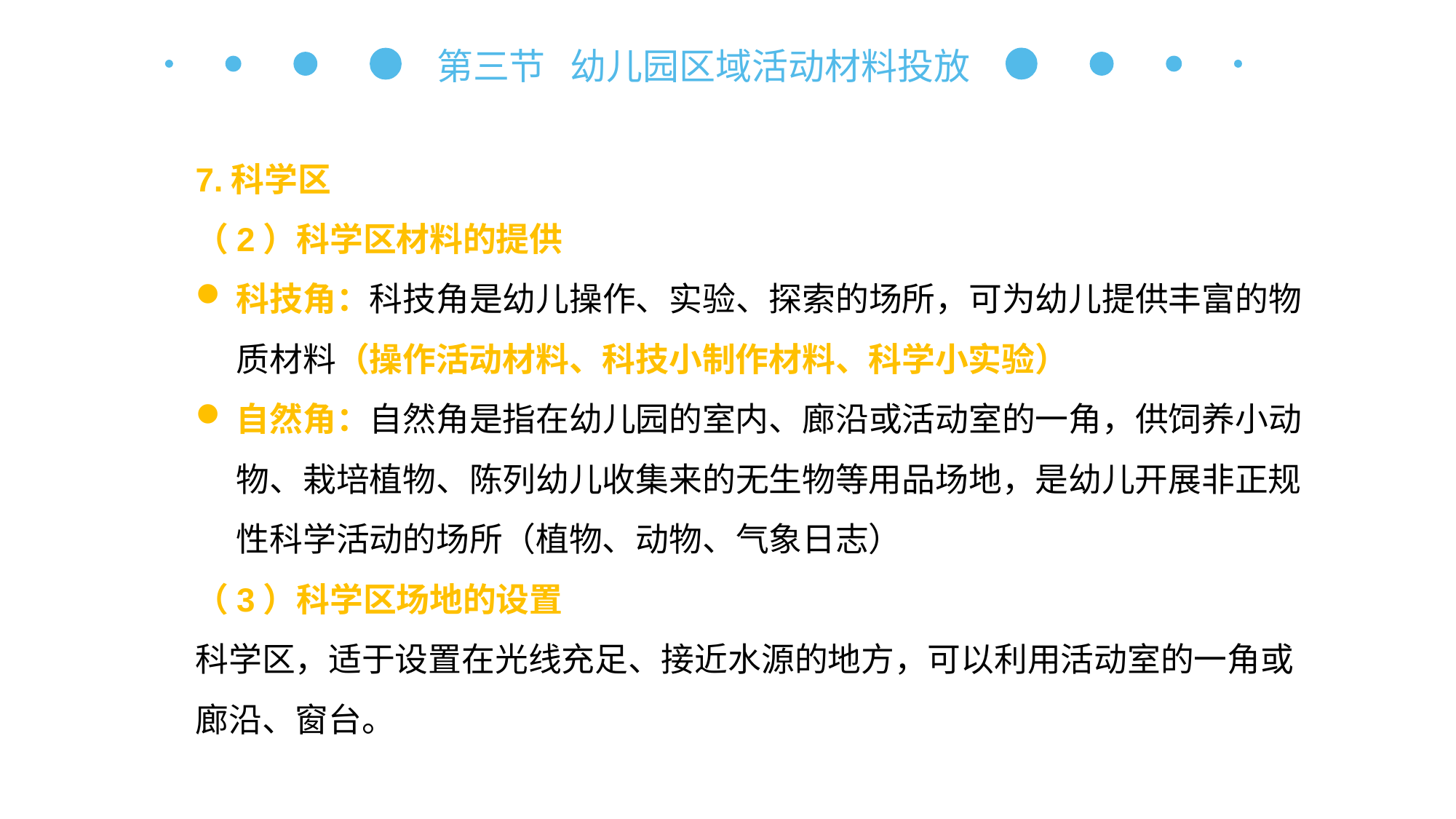

第三节   幼儿园区域活动材料投放

7.科学区
（2）科学区材料的提供
科技角：科技角是幼儿操作、实验、探索的场所，可为幼儿提供丰富的物质材料（操作活动材料、科技小制作材料、科学小实验）
自然角：自然角是指在幼儿园的室内、廊沿或活动室的一角，供饲养小动物、栽培植物、陈列幼儿收集来的无生物等用品场地，是幼儿开展非正规性科学活动的场所（植物、动物、气象日志）
（3）科学区场地的设置
科学区，适于设置在光线充足、接近水源的地方，可以利用活动室的一角或廊沿、窗台。